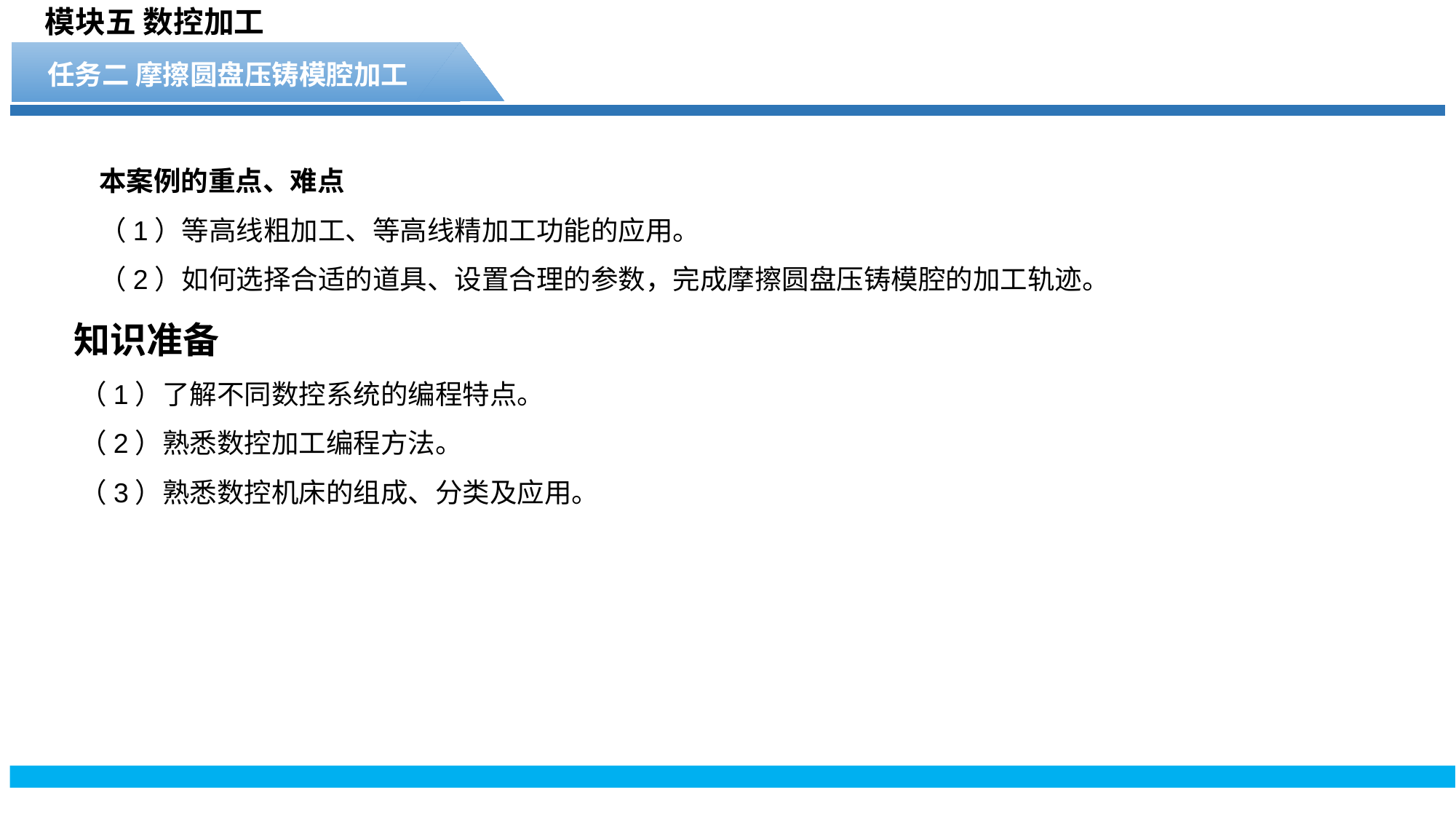

模块五 数控加工

任务二 摩擦圆盘压铸模腔加工
   本案例的重点、难点
   （1）等高线粗加工、等高线精加工功能的应用。
   （2）如何选择合适的道具、设置合理的参数，完成摩擦圆盘压铸模腔的加工轨迹。
知识准备
（1）了解不同数控系统的编程特点。
（2）熟悉数控加工编程方法。
（3）熟悉数控机床的组成、分类及应用。